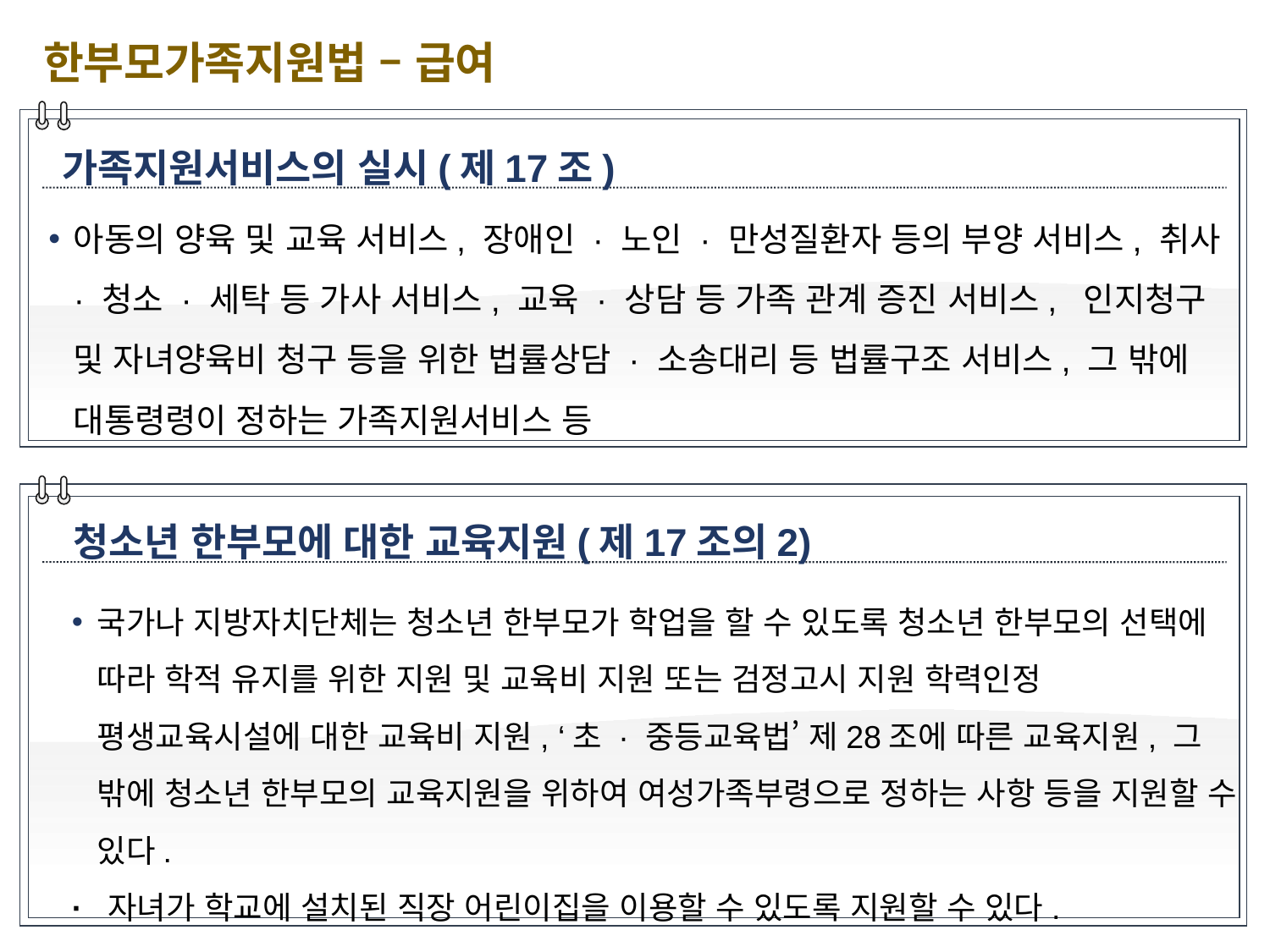

한부모가족지원법 – 급여

가족지원서비스의 실시(제17조)

아동의 양육 및 교육 서비스, 장애인 · 노인 · 만성질환자 등의 부양 서비스, 취사 · 청소 · 세탁 등 가사 서비스, 교육 · 상담 등 가족 관계 증진 서비스,  인지청구 및 자녀양육비 청구 등을 위한 법률상담 · 소송대리 등 법률구조 서비스, 그 밖에 대통령령이 정하는 가족지원서비스 등

청소년 한부모에 대한 교육지원(제17조의2)

국가나 지방자치단체는 청소년 한부모가 학업을 할 수 있도록 청소년 한부모의 선택에 따라 학적 유지를 위한 지원 및 교육비 지원 또는 검정고시 지원 학력인정 평생교육시설에 대한 교육비 지원, ‘초 · 중등교육법’ 제28조에 따른 교육지원, 그 밖에 청소년 한부모의 교육지원을 위하여 여성가족부령으로 정하는 사항 등을 지원할 수 있다.
·  자녀가 학교에 설치된 직장 어린이집을 이용할 수 있도록 지원할 수 있다.